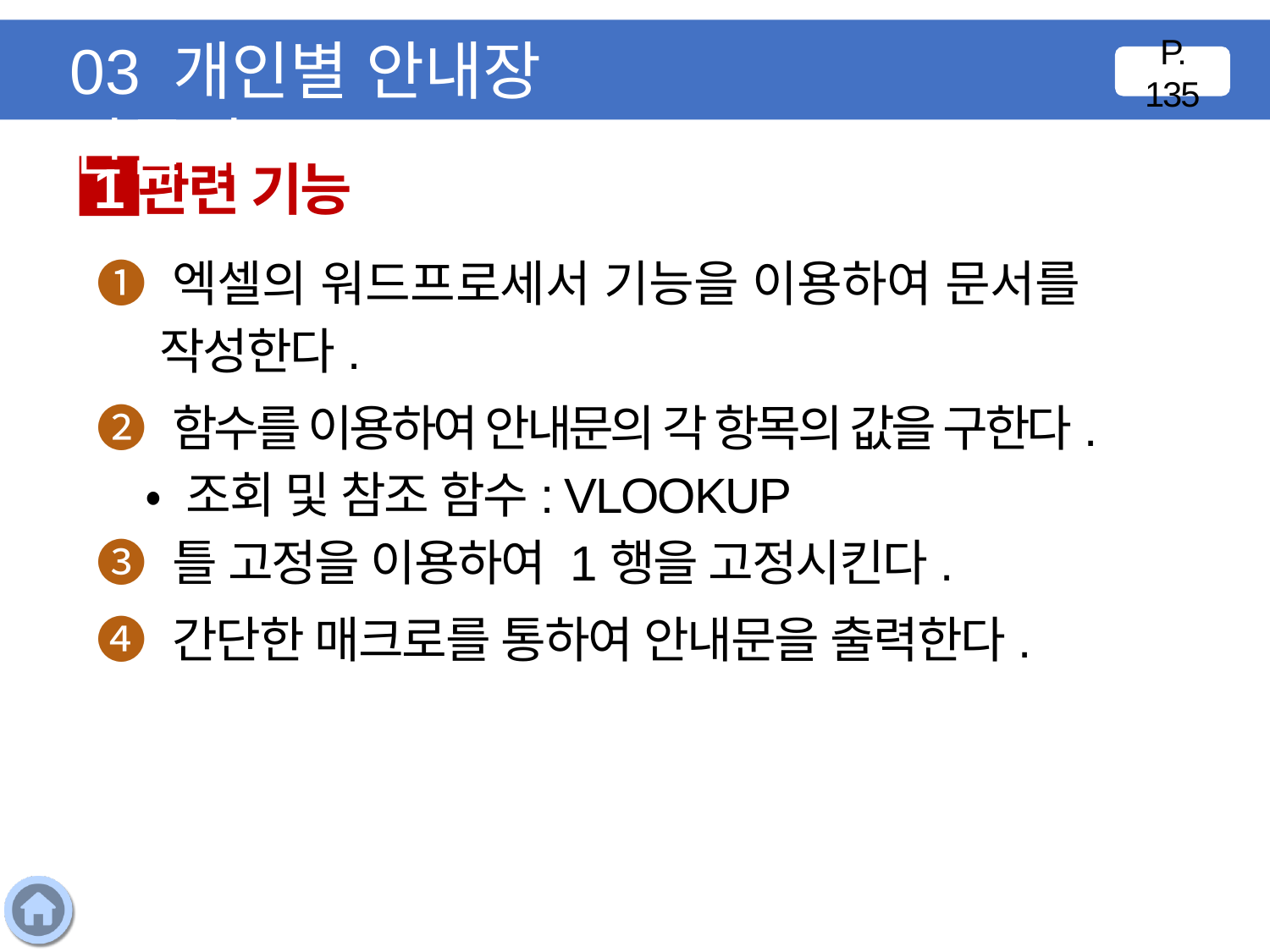

03 개인별 안내장 만들기
P. 135
관련 기능
1
❶ 엑셀의 워드프로세서 기능을 이용하여 문서를 작성한다.
❷ 함수를 이용하여 안내문의 각 항목의 값을 구한다.
    • 조회 및 참조 함수: VLOOKUP
❸ 틀 고정을 이용하여 1행을 고정시킨다.
❹ 간단한 매크로를 통하여 안내문을 출력한다.